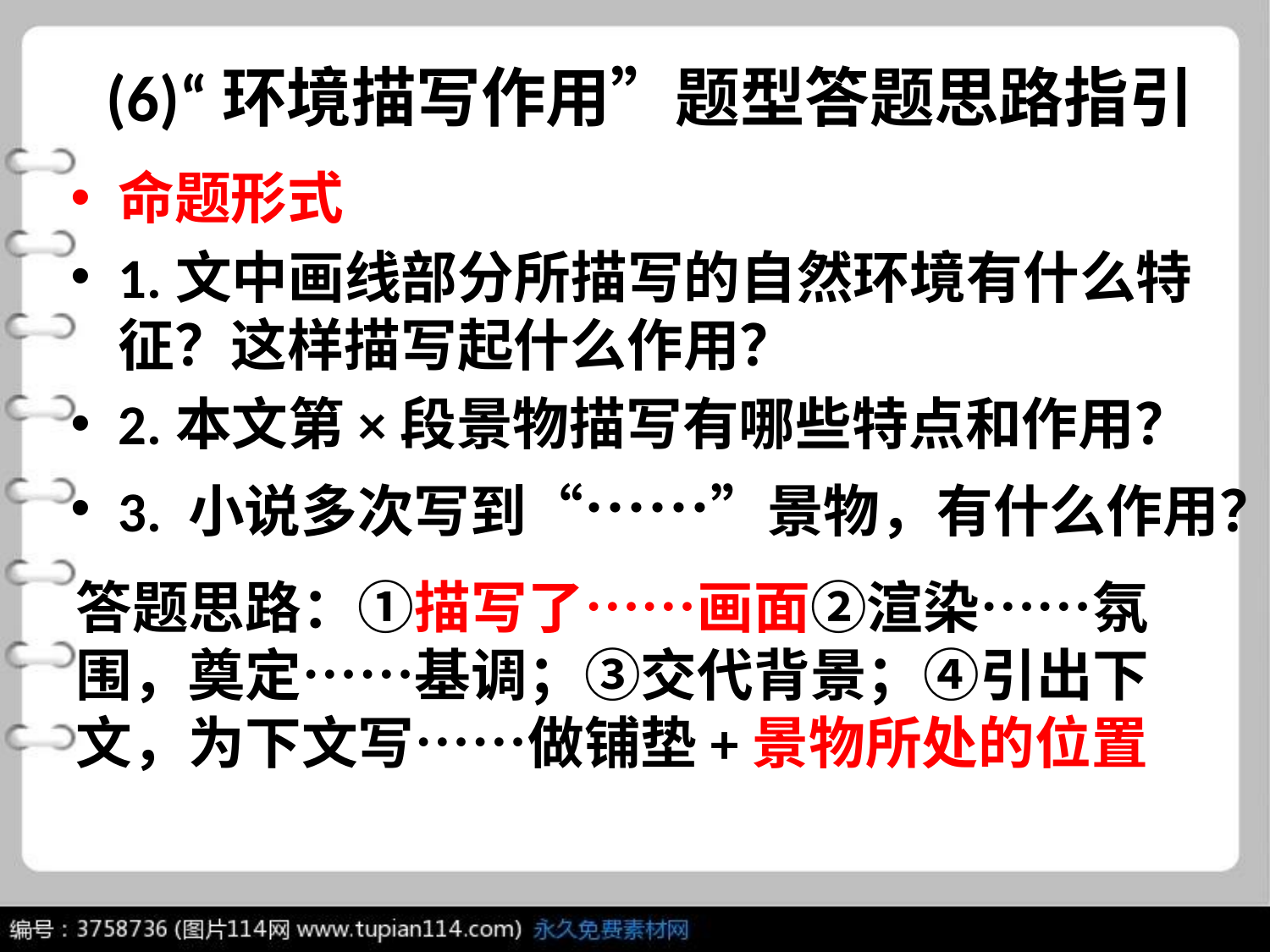

# (6)“环境描写作用”题型答题思路指引
命题形式
1.文中画线部分所描写的自然环境有什么特征？这样描写起什么作用？
2.本文第×段景物描写有哪些特点和作用？
3. 小说多次写到“……”景物，有什么作用？

答题思路：①描写了……画面②渲染……氛围，奠定……基调；③交代背景；④引出下文，为下文写……做铺垫+景物所处的位置